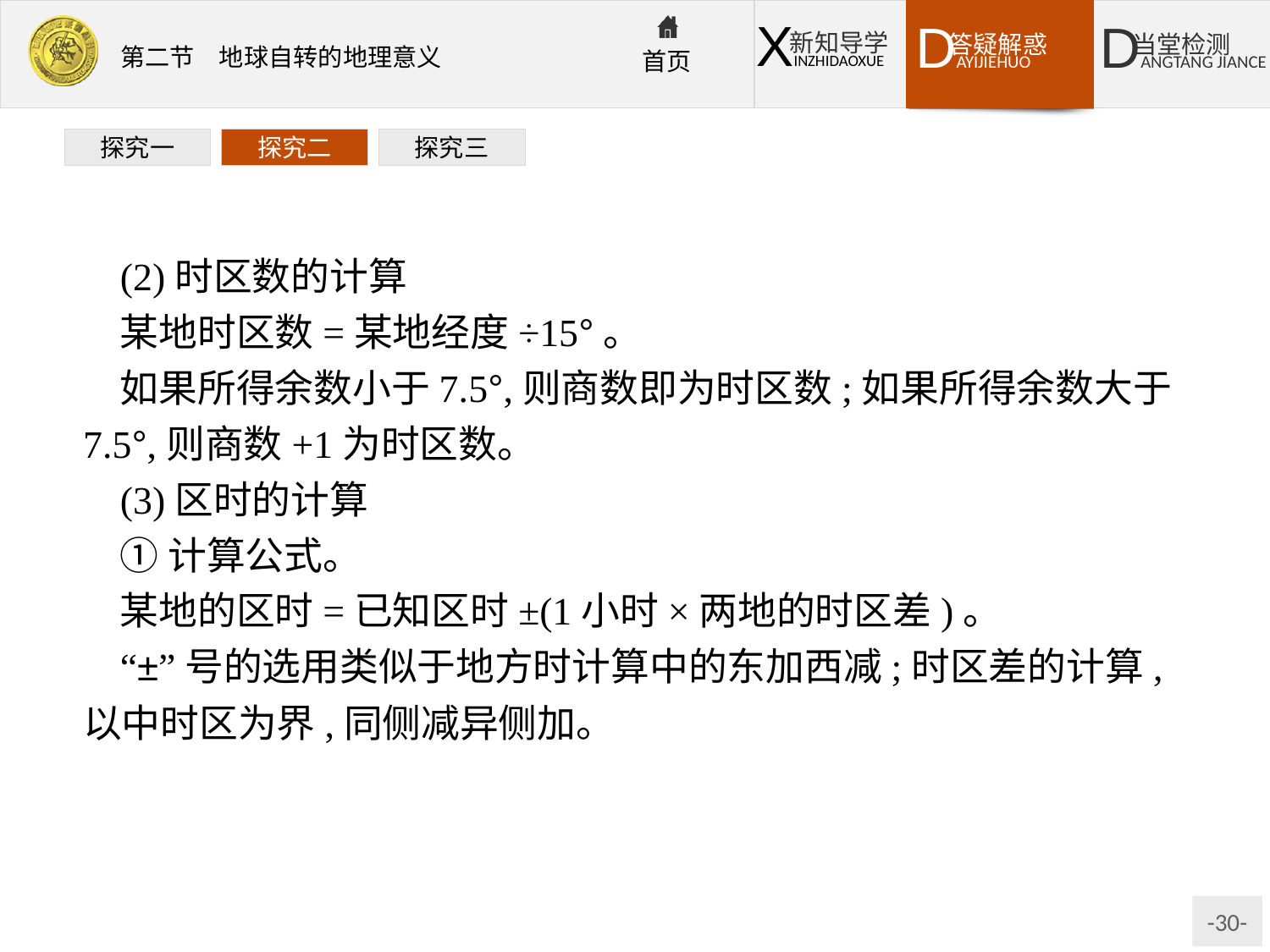

探究一
探究二
探究三
(2)时区数的计算
某地时区数=某地经度÷15°。
如果所得余数小于7.5°,则商数即为时区数;如果所得余数大于7.5°,则商数+1为时区数。
(3)区时的计算
①计算公式。
某地的区时=已知区时±(1小时×两地的时区差)。
“±”号的选用类似于地方时计算中的东加西减;时区差的计算,以中时区为界,同侧减异侧加。